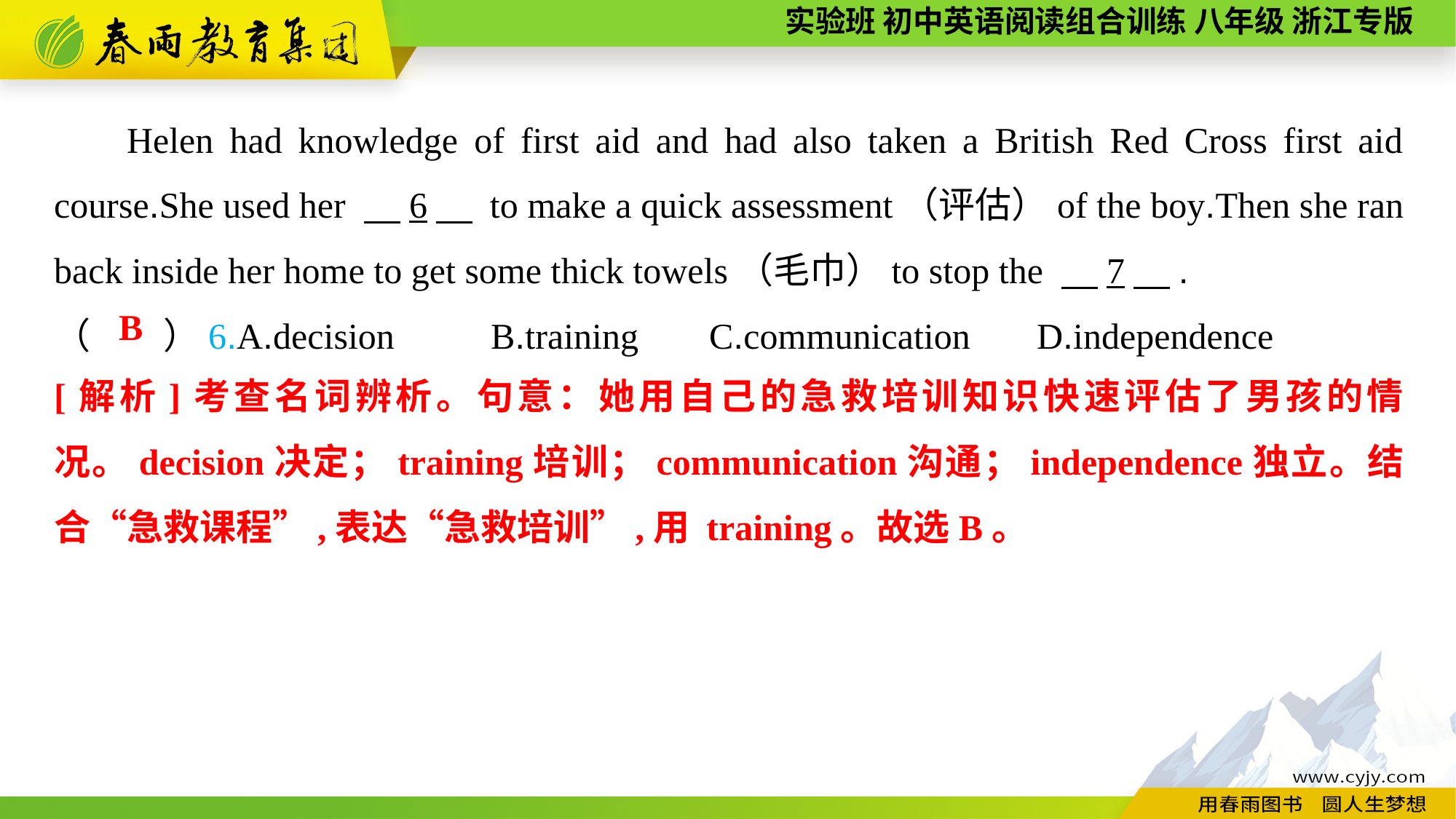

Helen had knowledge of first aid and had also taken a British Red Cross first aid course.She used her 　6　 to make a quick assessment（评估）of the boy.Then she ran back inside her home to get some thick towels（毛巾）to stop the 　7　.
（　　）6.A.decision	B.training	C.communication	D.independence
B
[解析]考查名词辨析。句意：她用自己的急救培训知识快速评估了男孩的情况。decision决定；training培训；communication沟通；independence独立。结合“急救课程”,表达“急救培训”,用 training。故选B。